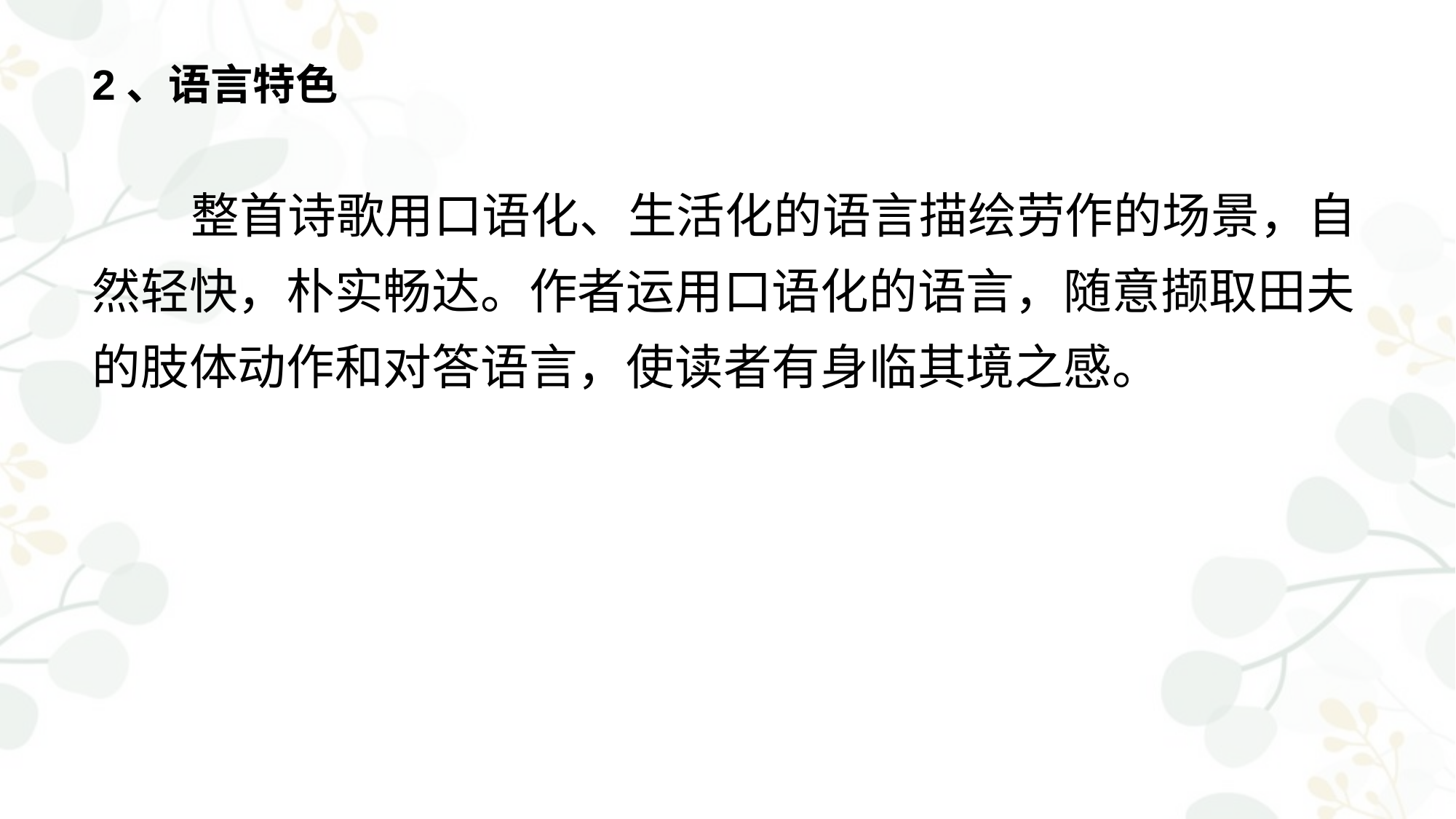

# 2、语言特色
        整首诗歌用口语化、生活化的语言描绘劳作的场景，自然轻快，朴实畅达。作者运用口语化的语言，随意撷取田夫的肢体动作和对答语言，使读者有身临其境之感。